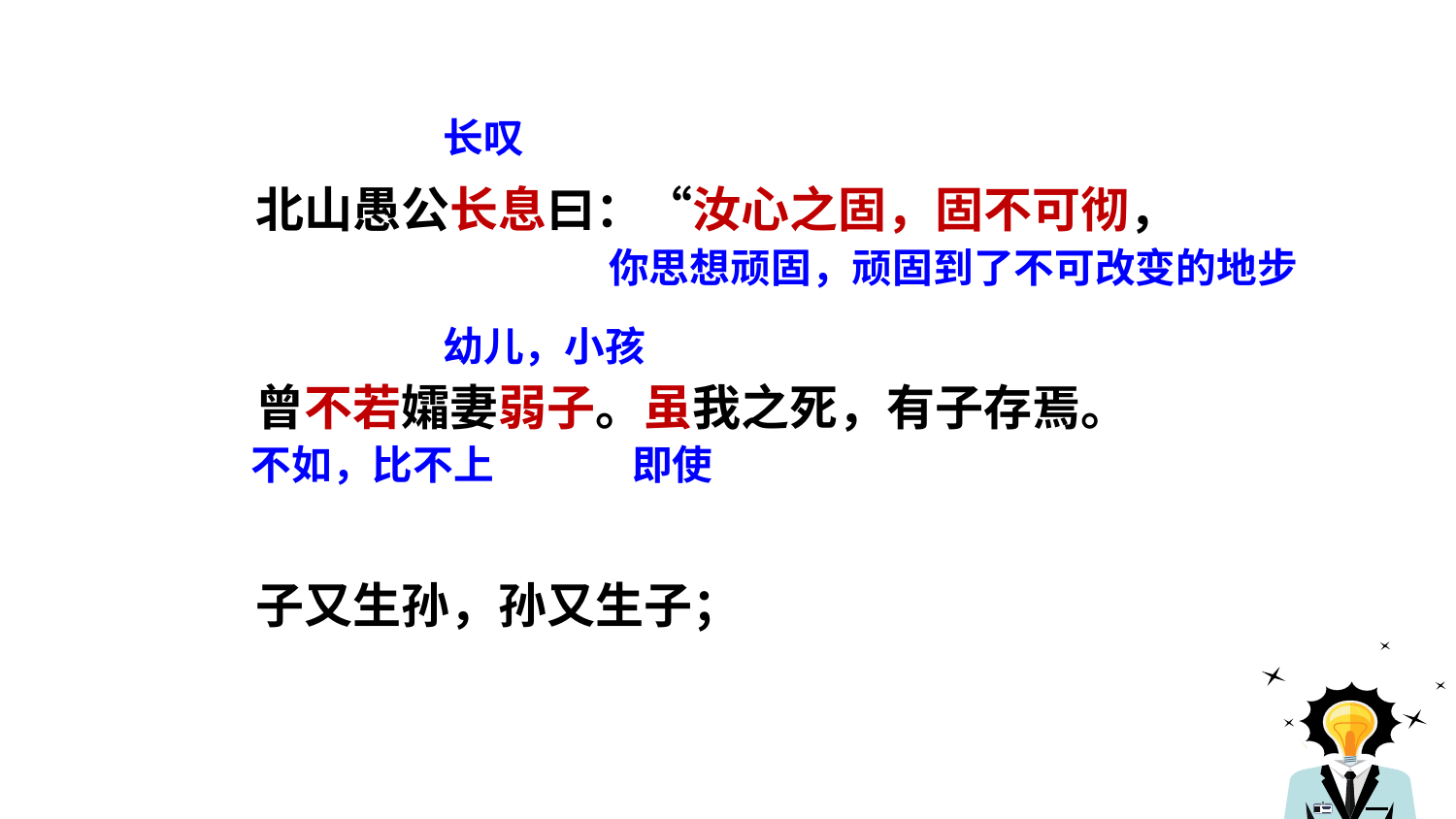

长叹
北山愚公长息曰：“汝心之固，固不可彻，

曾不若孀妻弱子。虽我之死，有子存焉。

子又生孙，孙又生子；
你思想顽固，顽固到了不可改变的地步
幼儿，小孩
不如，比不上
即使